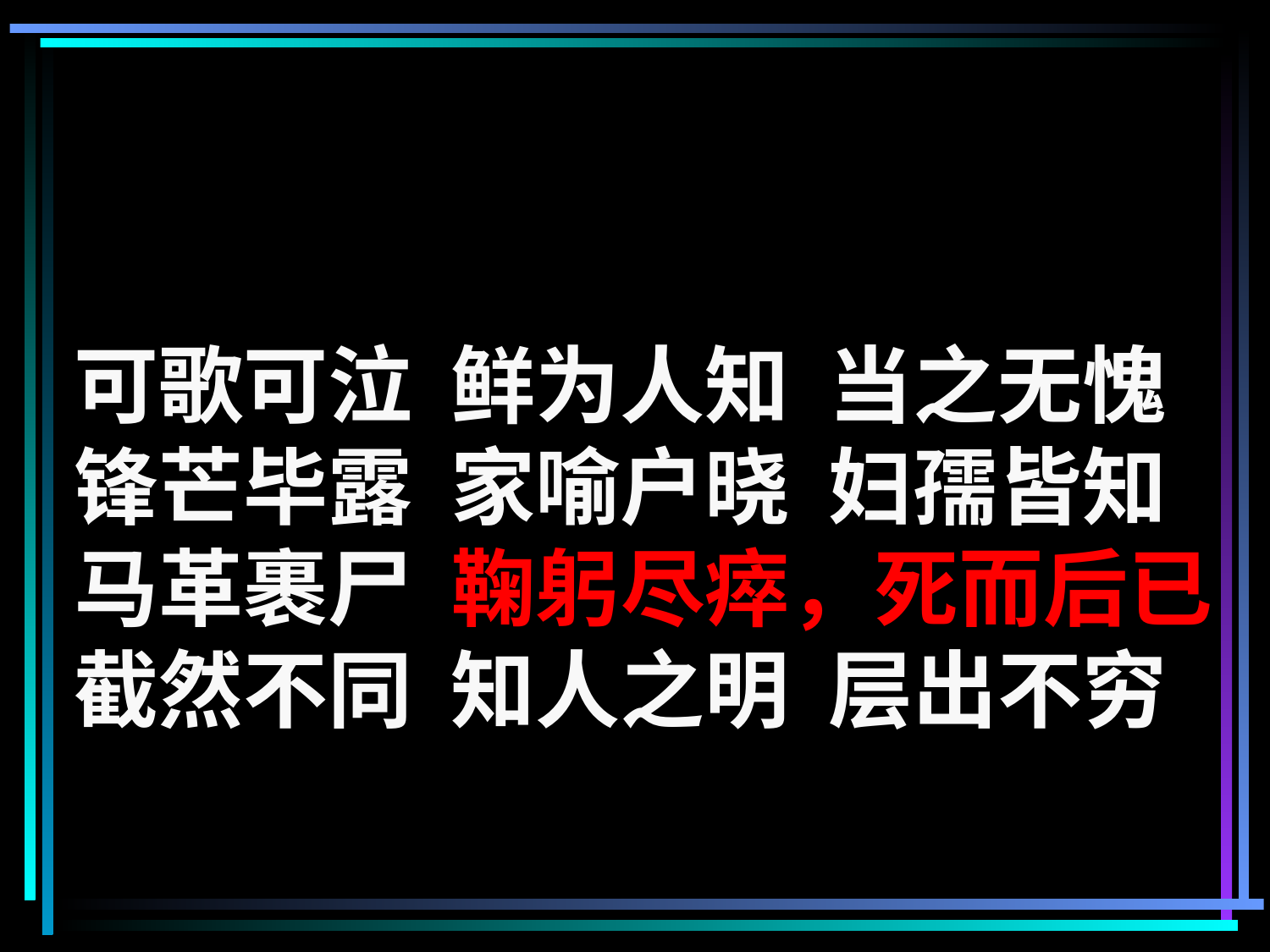

成语积累
可歌可泣  鲜为人知  当之无愧
锋芒毕露  家喻户晓  妇孺皆知
马革裹尸  鞠躬尽瘁，死而后已
截然不同  知人之明  层出不穷